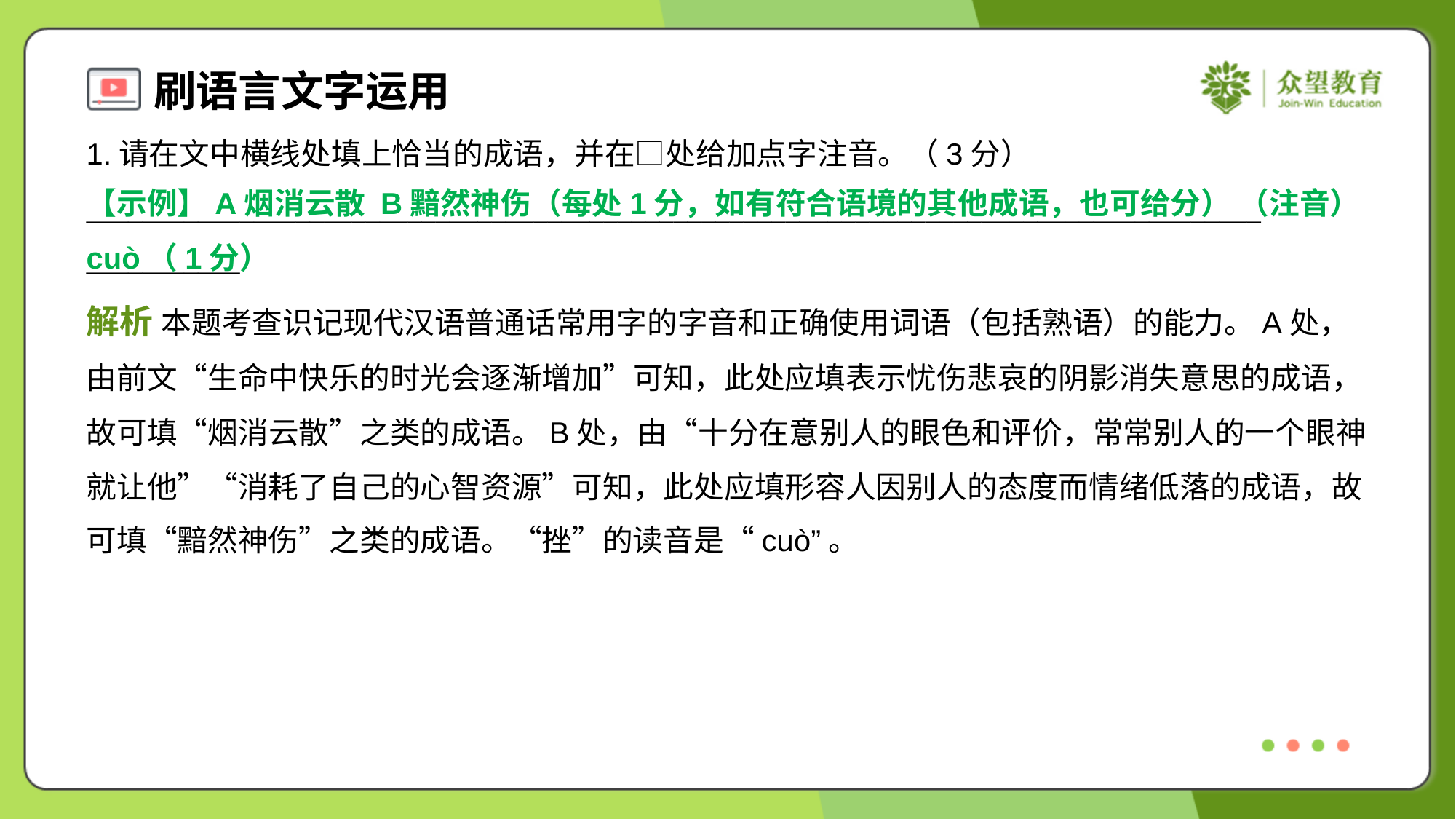

1.请在文中横线处填上恰当的成语，并在□处给加点字注音。（3分）
____________________________________________________________________________________
___________
【示例】A烟消云散 B黯然神伤（每处1分，如有符合语境的其他成语，也可给分） （注音）cuò（1分）
解析 本题考查识记现代汉语普通话常用字的字音和正确使用词语（包括熟语）的能力。A处，
由前文“生命中快乐的时光会逐渐增加”可知，此处应填表示忧伤悲哀的阴影消失意思的成语，
故可填“烟消云散”之类的成语。B处，由“十分在意别人的眼色和评价，常常别人的一个眼神
就让他”“消耗了自己的心智资源”可知，此处应填形容人因别人的态度而情绪低落的成语，故
可填“黯然神伤”之类的成语。“挫”的读音是“cuò”。